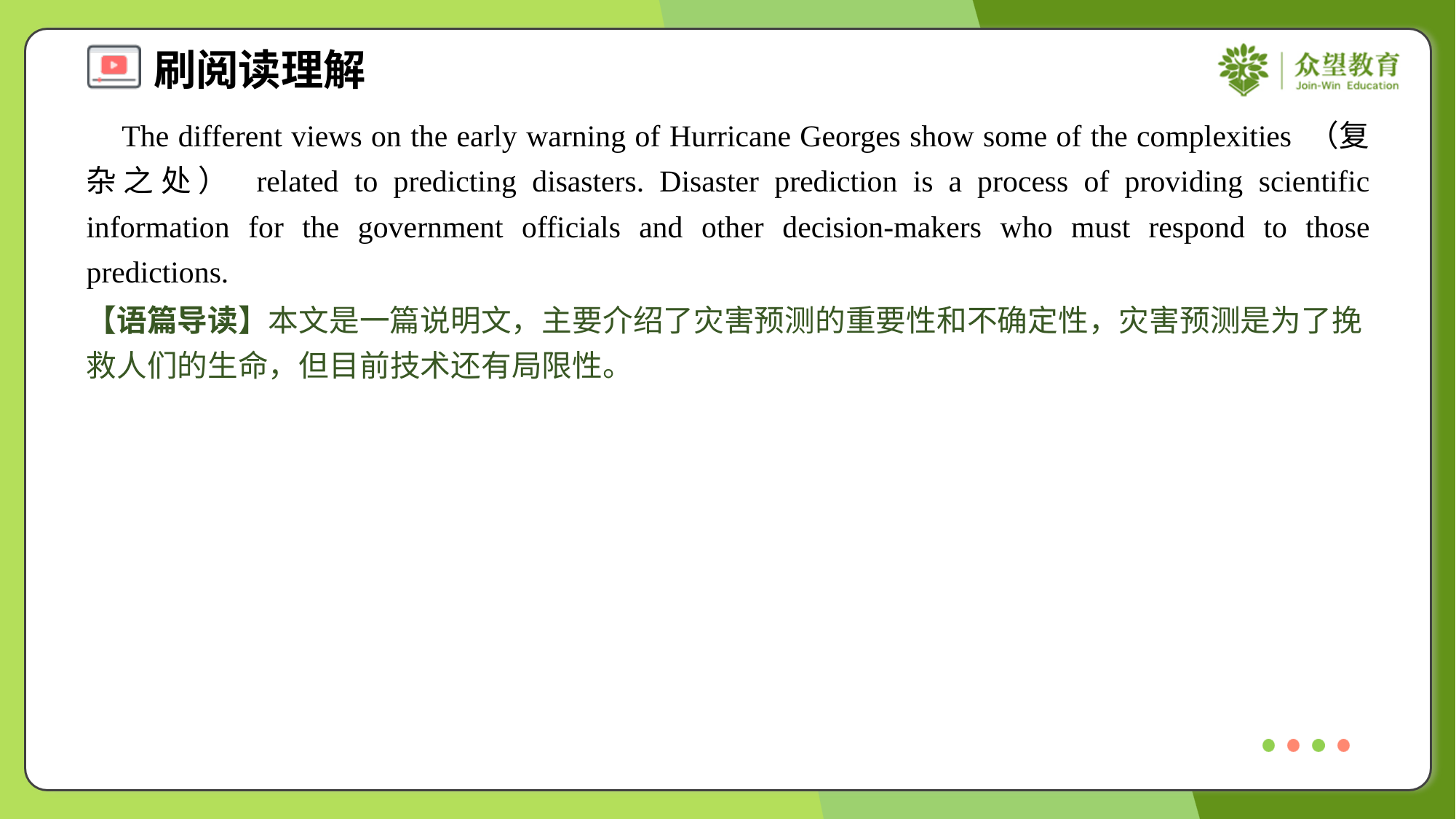

The different views on the early warning of Hurricane Georges show some of the complexities （复杂之处） related to predicting disasters. Disaster prediction is a process of providing scientific information for the government officials and other decision-makers who must respond to those predictions.
【语篇导读】本文是一篇说明文，主要介绍了灾害预测的重要性和不确定性，灾害预测是为了挽救人们的生命，但目前技术还有局限性。